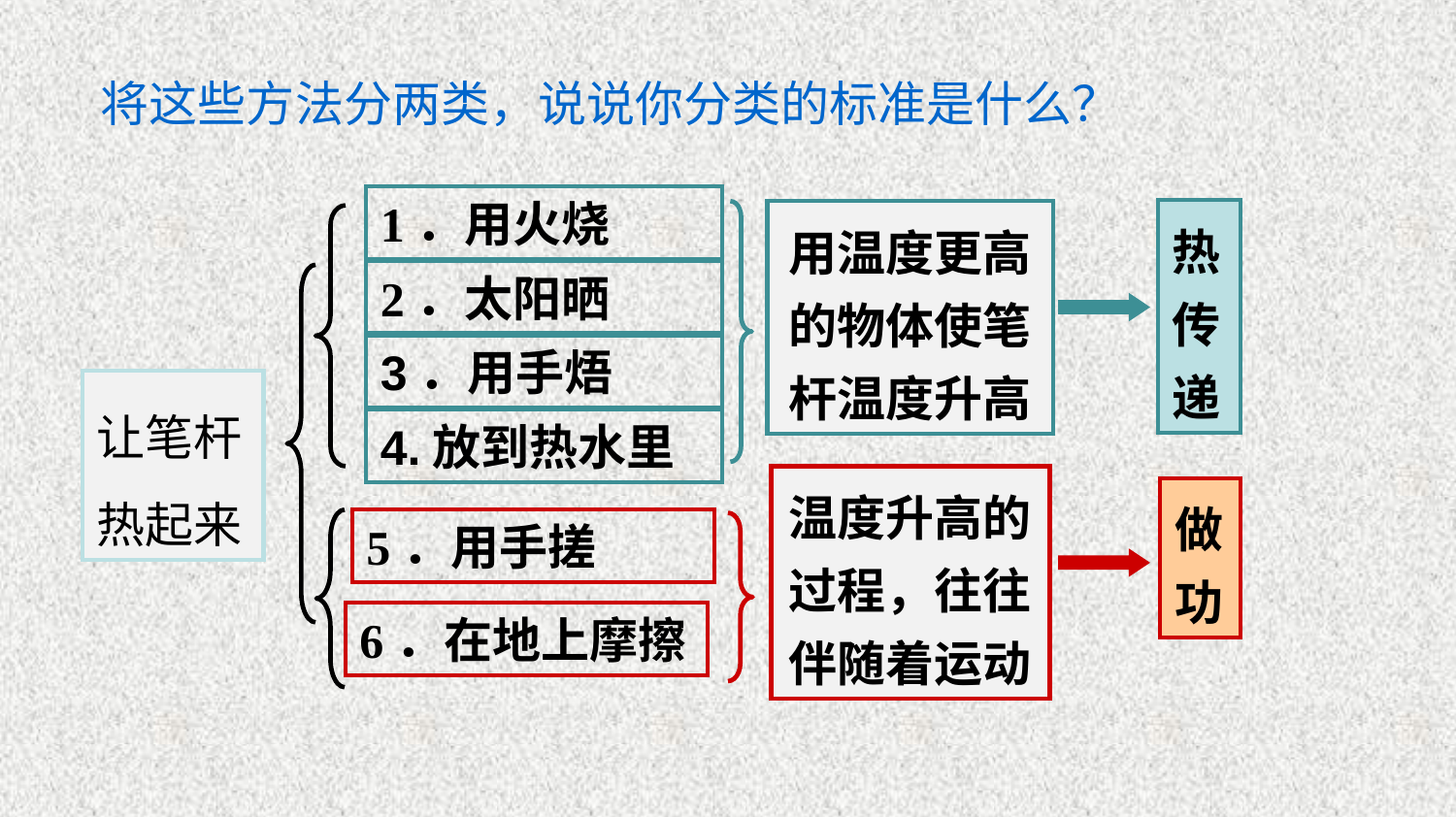

将这些方法分两类，说说你分类的标准是什么？
1．用火烧

2．太阳晒

3．用手焐
让笔杆热起来

5．用手搓
6．在地上摩擦
热传递

用温度更高的物体使笔杆温度升高
4.放到热水里
温度升高的过程，往往伴随着运动

做功